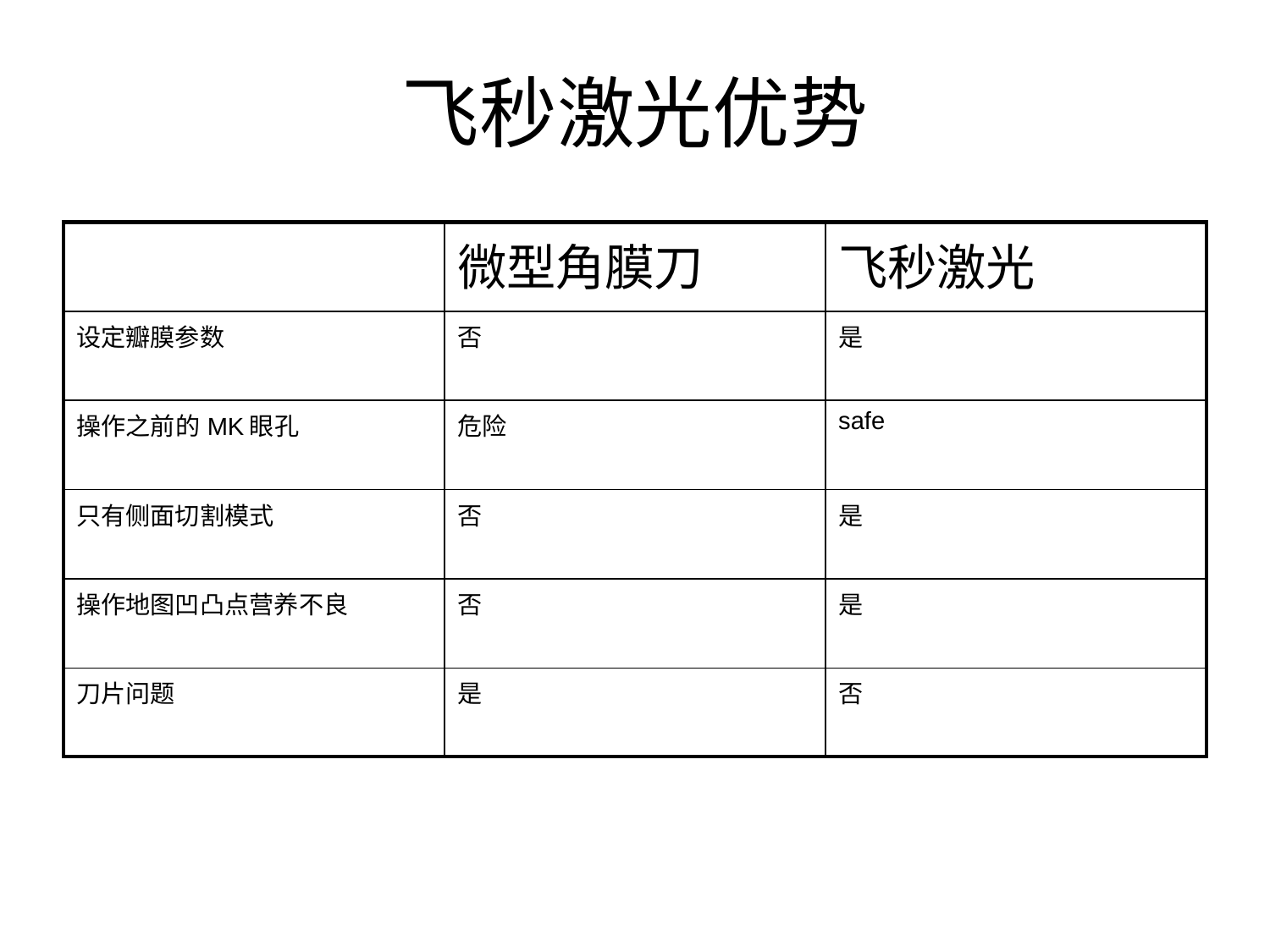

# 飞秒激光优势
|  | 微型角膜刀 | 飞秒激光 |
| --- | --- | --- |
| 设定瓣膜参数 | 否 | 是 |
| 操作之前的MK眼孔 | 危险 | safe |
| 只有侧面切割模式 | 否 | 是 |
| 操作地图凹凸点营养不良 | 否 | 是 |
| 刀片问题 | 是 | 否 |